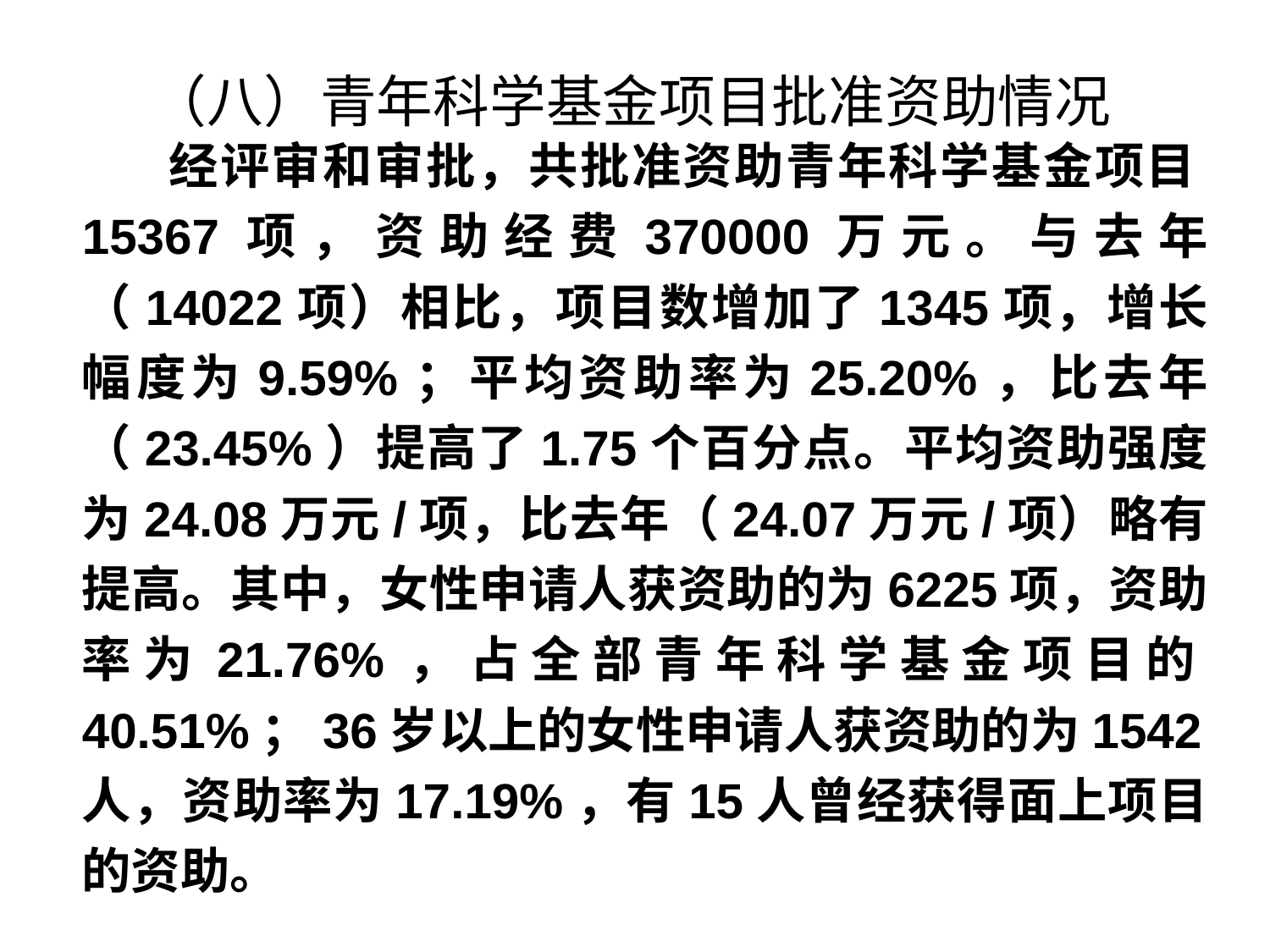

# （八）青年科学基金项目批准资助情况
经评审和审批，共批准资助青年科学基金项目15367项，资助经费370000万元。与去年（14022项）相比，项目数增加了1345项，增长幅度为9.59%；平均资助率为25.20%，比去年（23.45%）提高了1.75个百分点。平均资助强度为24.08万元/项，比去年（24.07万元/项）略有提高。其中，女性申请人获资助的为6225项，资助率为21.76%，占全部青年科学基金项目的40.51%；36岁以上的女性申请人获资助的为1542人，资助率为17.19%，有15人曾经获得面上项目的资助。